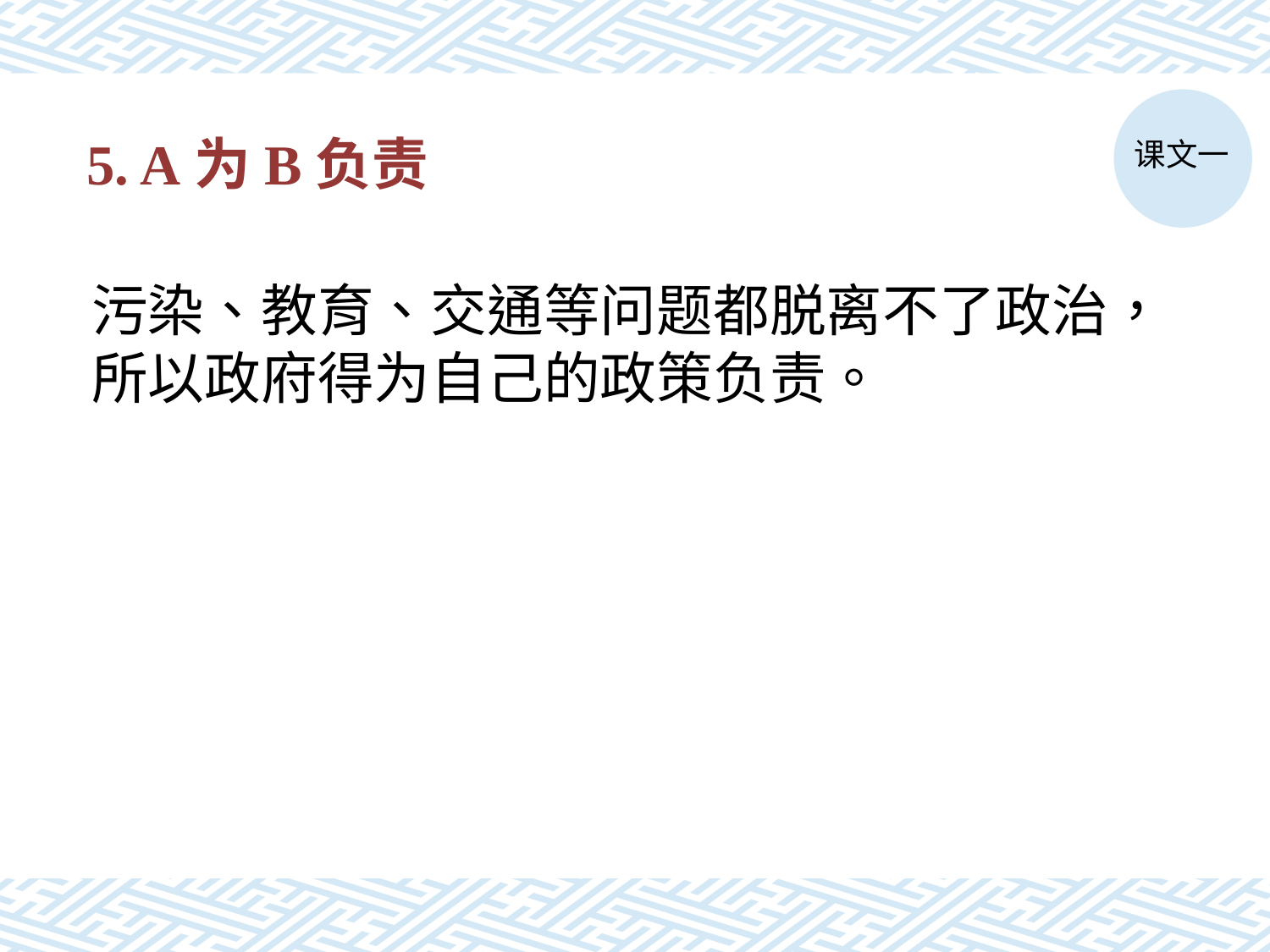

课文一
# 5. A为B负责
污染、教育、交通等问题都脱离不了政治，所以政府得为自己的政策负责。